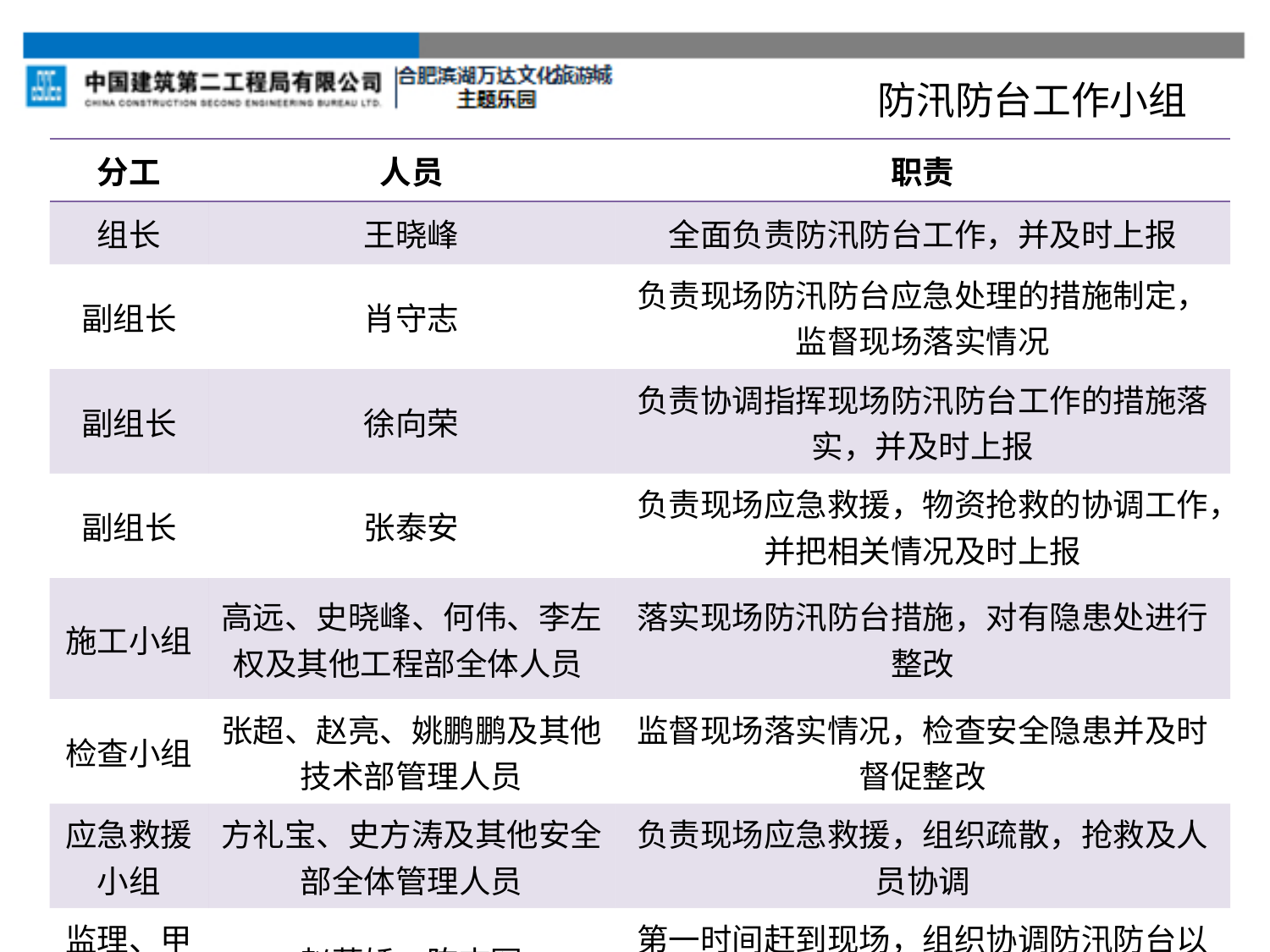

防汛防台工作小组
| 分工 | 人员 | 职责 |
| --- | --- | --- |
| 组长 | 王晓峰 | 全面负责防汛防台工作，并及时上报 |
| 副组长 | 肖守志 | 负责现场防汛防台应急处理的措施制定，监督现场落实情况 |
| 副组长 | 徐向荣 | 负责协调指挥现场防汛防台工作的措施落实，并及时上报 |
| 副组长 | 张泰安 | 负责现场应急救援，物资抢救的协调工作，并把相关情况及时上报 |
| 施工小组 | 高远、史晓峰、何伟、李左权及其他工程部全体人员 | 落实现场防汛防台措施，对有隐患处进行整改 |
| 检查小组 | 张超、赵亮、姚鹏鹏及其他技术部管理人员 | 监督现场落实情况，检查安全隐患并及时督促整改 |
| 应急救援小组 | 方礼宝、史方涛及其他安全部全体管理人员 | 负责现场应急救援，组织疏散，抢救及人员协调 |
| 监理、甲方 | 赵莲娇、陈志军 | 第一时间赶到现场，组织协调防汛防台以及应急救援的各项工作，并及时上报 |